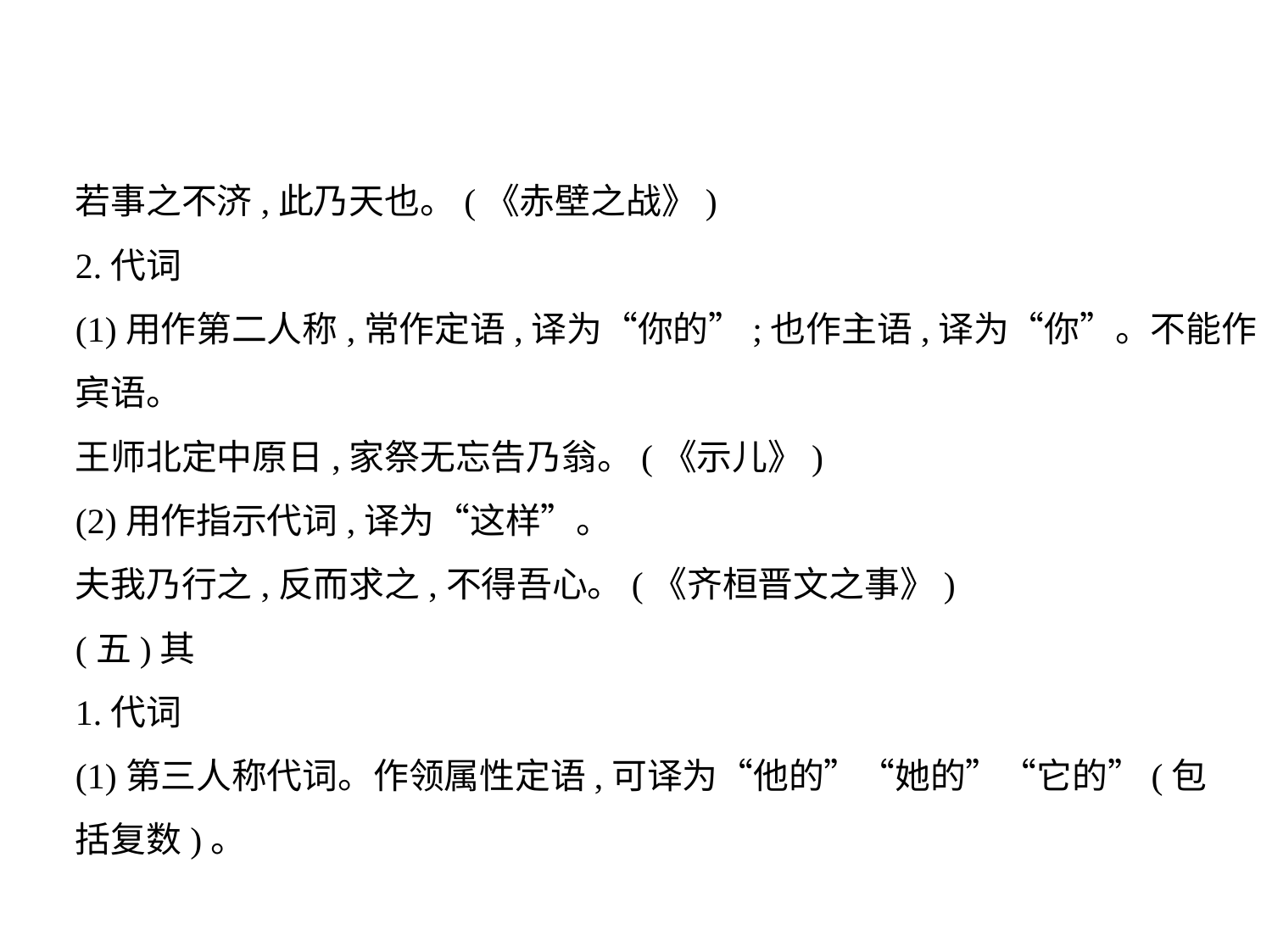

若事之不济,此乃天也。(《赤壁之战》)
2.代词
(1)用作第二人称,常作定语,译为“你的”;也作主语,译为“你”。不能作
宾语。
王师北定中原日,家祭无忘告乃翁。(《示儿》)
(2)用作指示代词,译为“这样”。
夫我乃行之,反而求之,不得吾心。(《齐桓晋文之事》)
(五)其
1.代词
(1)第三人称代词。作领属性定语,可译为“他的”“她的”“它的”(包
括复数)。